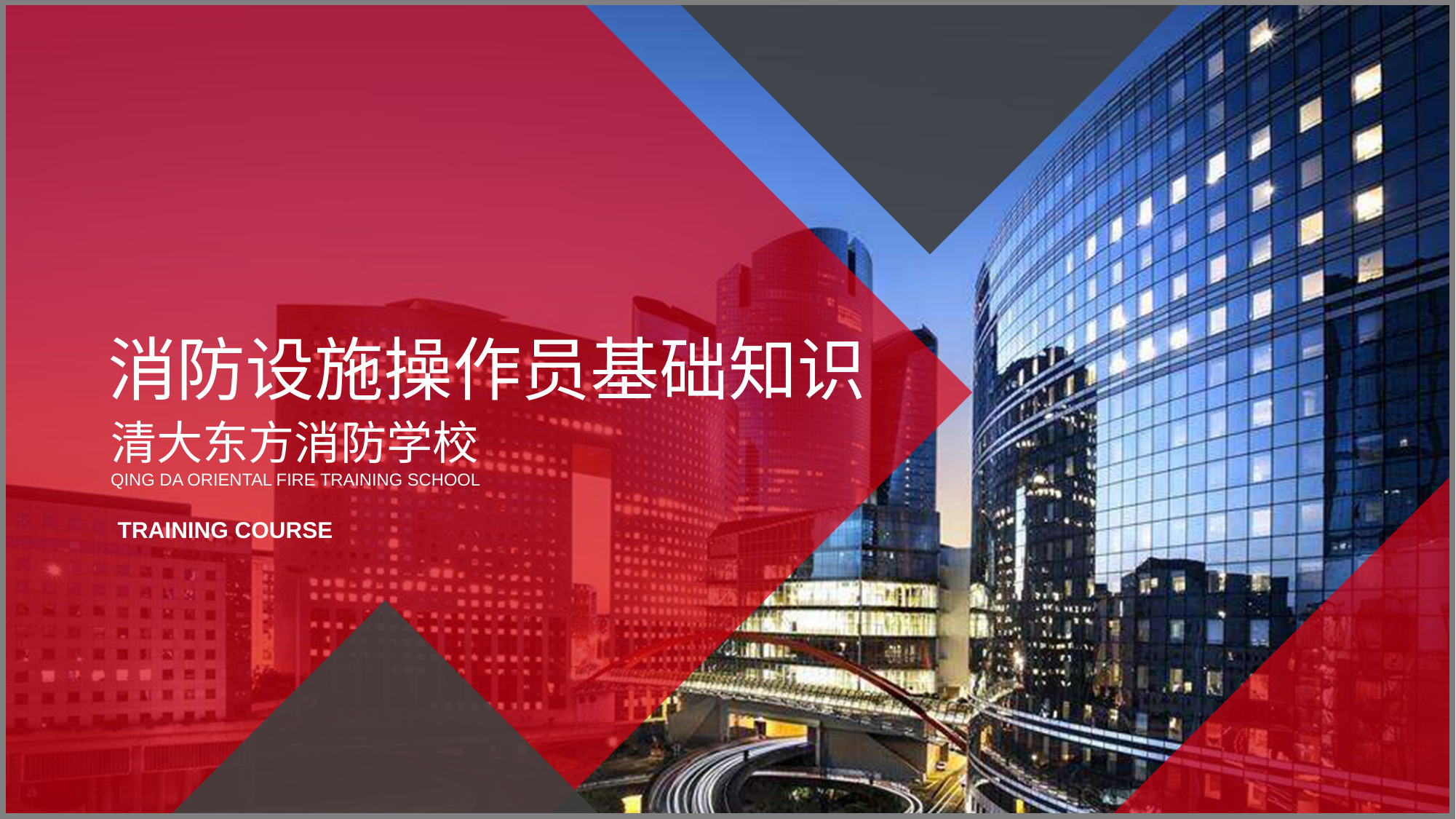

消防设施操作员基础知识
清大东方消防学校
Qing Da Oriental Fire Training School
TRAINING COURSE